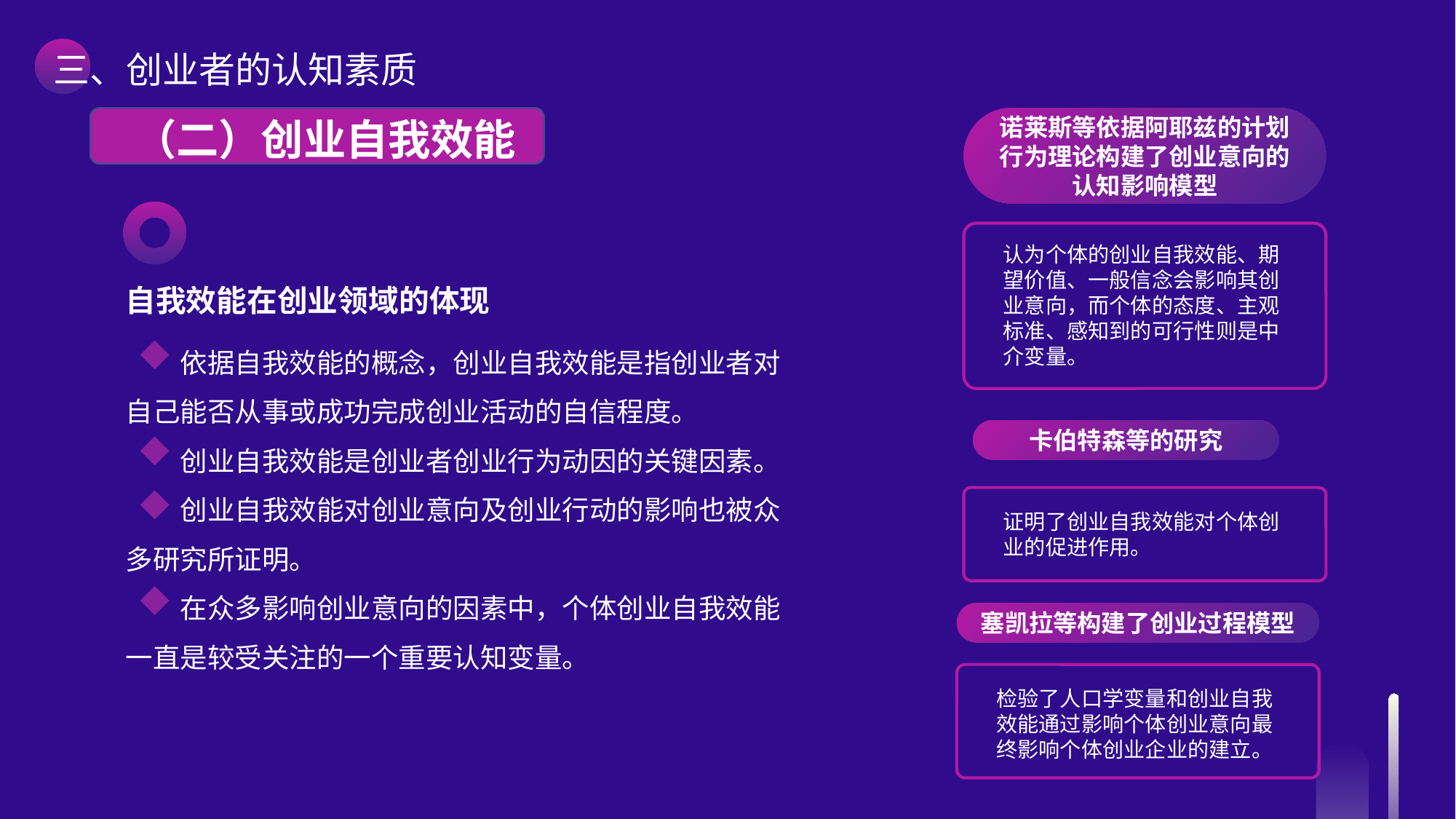

三、创业者的认知素质

（二）创业自我效能
诺莱斯等依据阿耶兹的计划行为理论构建了创业意向的认知影响模型

认为个体的创业自我效能、期望价值、一般信念会影响其创业意向，而个体的态度、主观标准、感知到的可行性则是中介变量。
自我效能在创业领域的体现
依据自我效能的概念，创业自我效能是指创业者对自己能否从事或成功完成创业活动的自信程度。
创业自我效能是创业者创业行为动因的关键因素。
创业自我效能对创业意向及创业行动的影响也被众多研究所证明。
在众多影响创业意向的因素中，个体创业自我效能一直是较受关注的一个重要认知变量。

卡伯特森等的研究

证明了创业自我效能对个体创业的促进作用。

塞凯拉等构建了创业过程模型

检验了人口学变量和创业自我效能通过影响个体创业意向最终影响个体创业企业的建立。